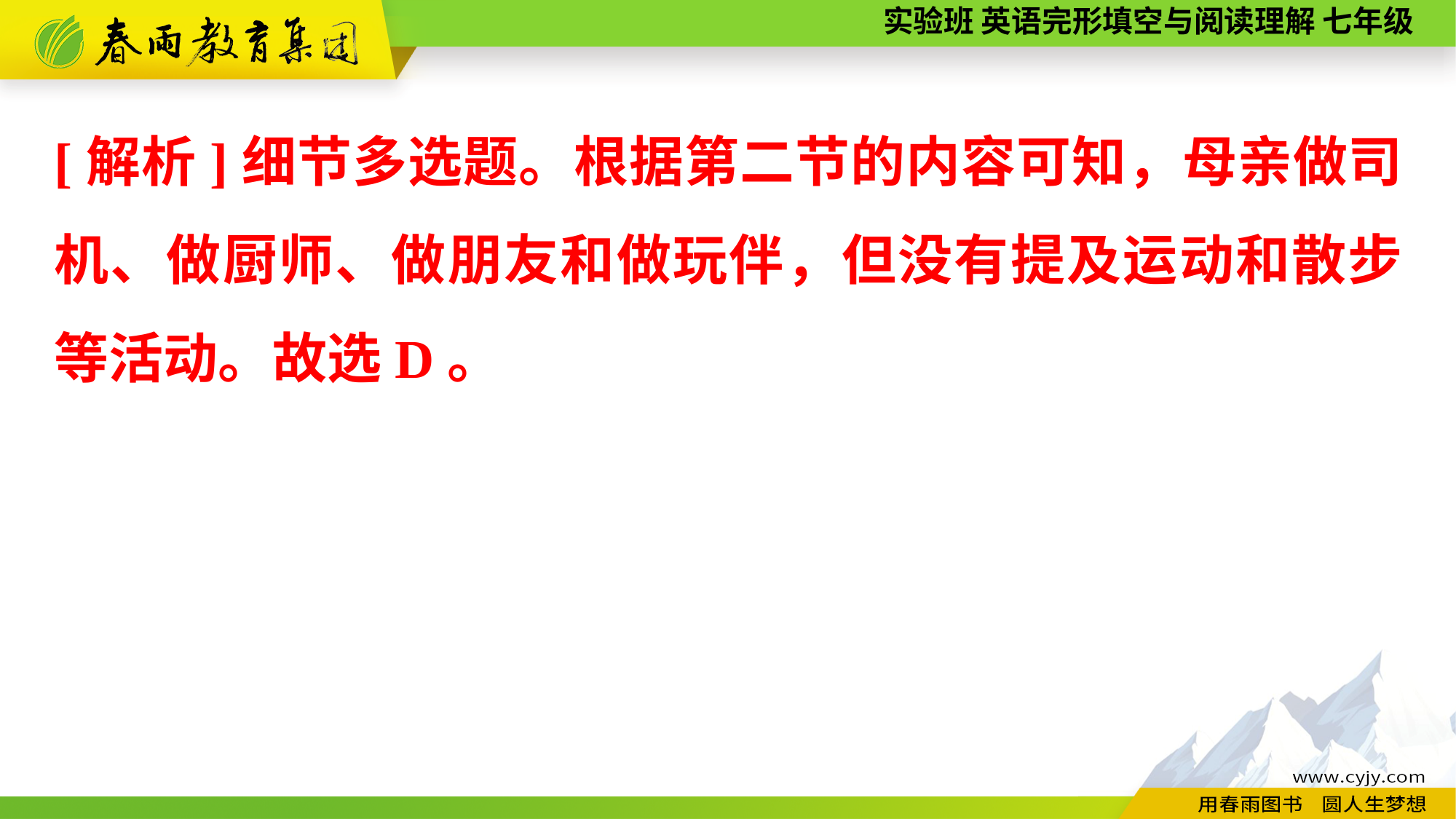

[解析]细节多选题。根据第二节的内容可知，母亲做司机、做厨师、做朋友和做玩伴，但没有提及运动和散步等活动。故选D。